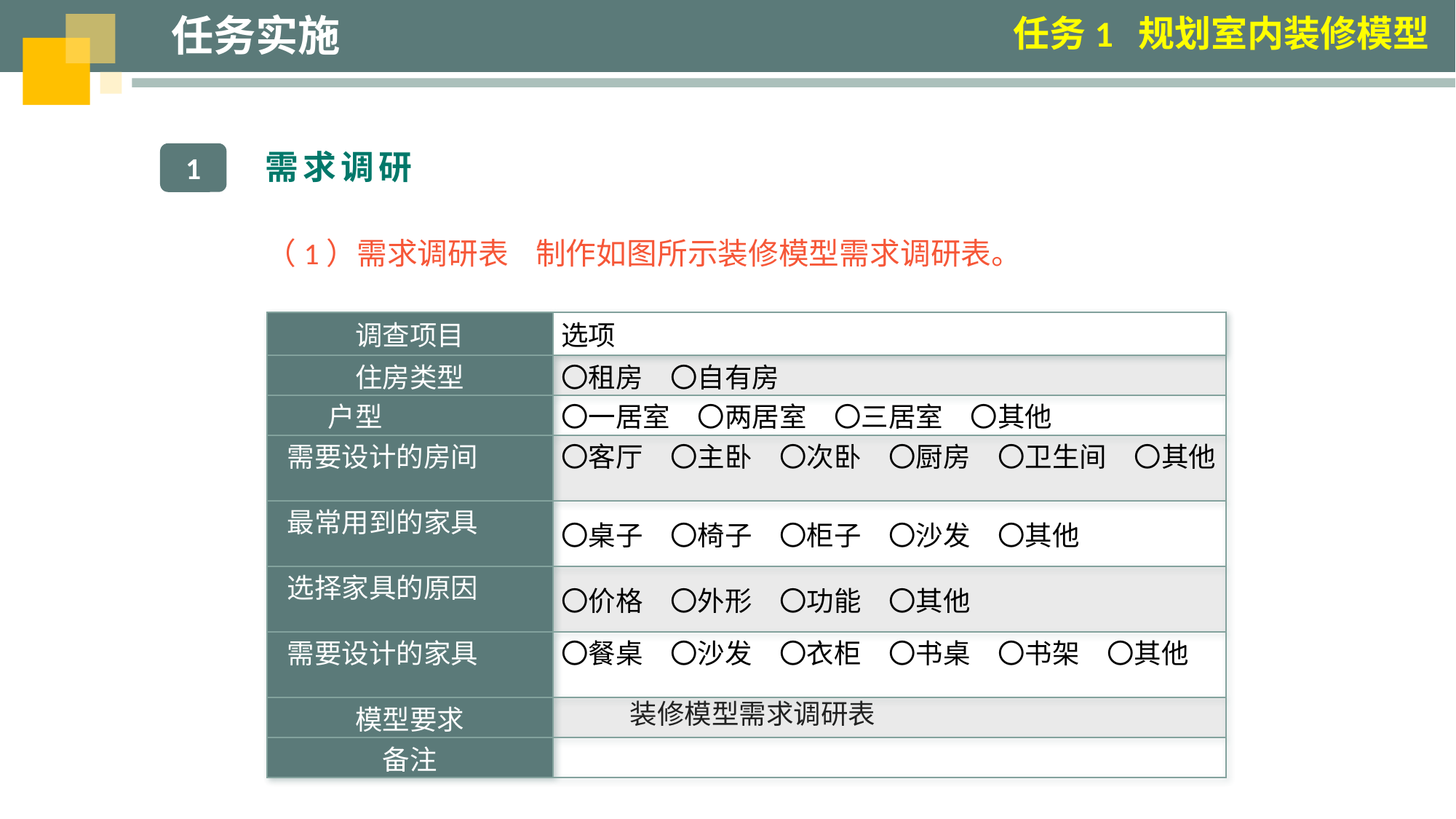

任务实施
任务1  规划室内装修模型

需求调研
1
（1）需求调研表    制作如图所示装修模型需求调研表。
| 调查项目 | 选项 |
| --- | --- |
| 住房类型 | 〇租房　〇自有房 |
| 户型 | 〇一居室　〇两居室　〇三居室　〇其他 |
| 需要设计的房间 | 〇客厅　〇主卧　〇次卧　〇厨房　〇卫生间　〇其他 |
| 最常用到的家具 | 〇桌子　〇椅子　〇柜子　〇沙发　〇其他 |
| 选择家具的原因 | 〇价格　〇外形　〇功能　〇其他 |
| 需要设计的家具 | 〇餐桌　〇沙发　〇衣柜　〇书桌　〇书架　〇其他 |
| 模型要求 |  |
| 备注 |  |
装修模型需求调研表